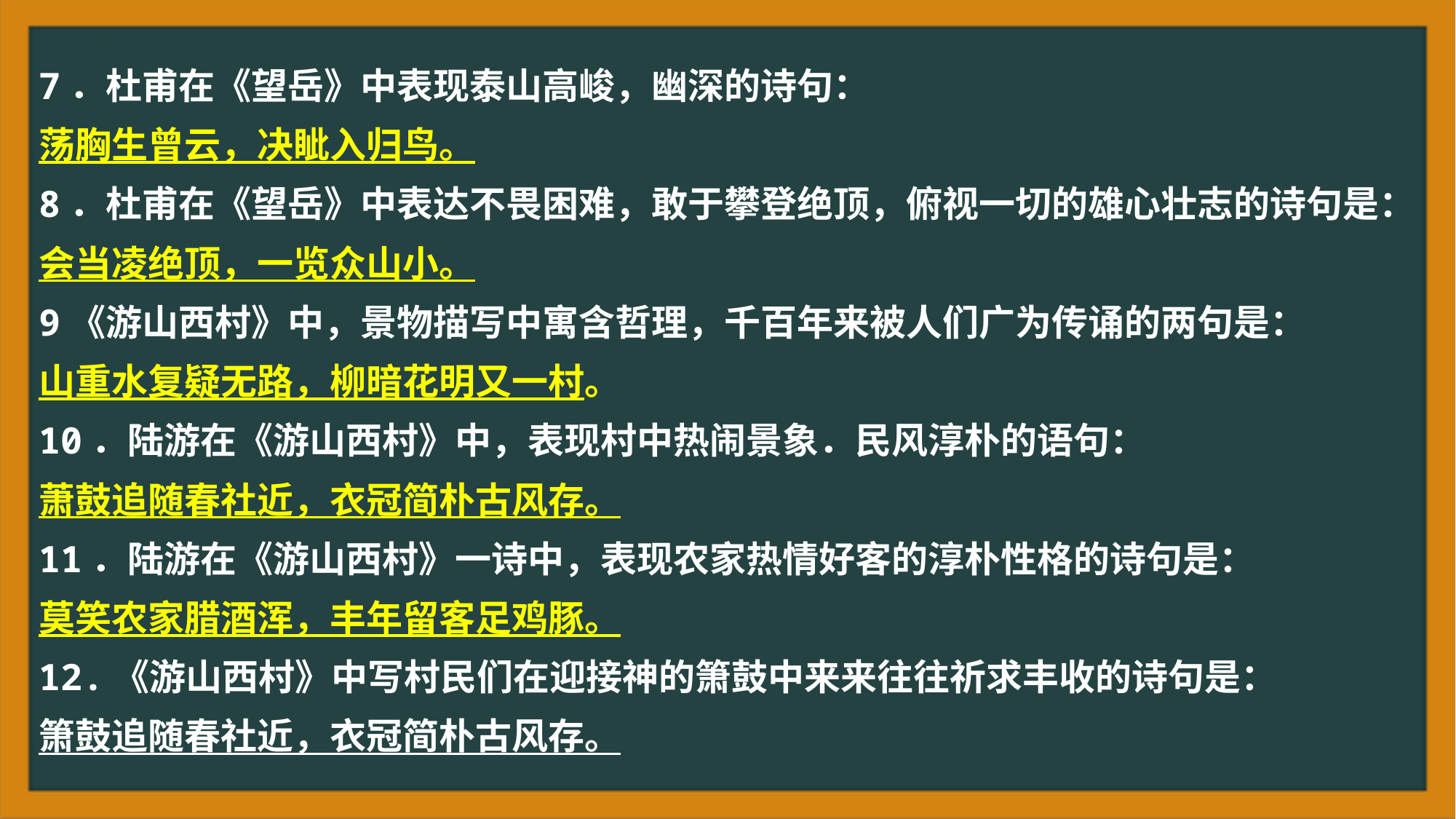

7．杜甫在《望岳》中表现泰山高峻，幽深的诗句：
荡胸生曾云，决眦入归鸟。
8．杜甫在《望岳》中表达不畏困难，敢于攀登绝顶，俯视一切的雄心壮志的诗句是：
会当凌绝顶，一览众山小。
9《游山西村》中，景物描写中寓含哲理，千百年来被人们广为传诵的两句是：
山重水复疑无路，柳暗花明又一村。
10．陆游在《游山西村》中，表现村中热闹景象．民风淳朴的语句：
萧鼓追随春社近，衣冠简朴古风存。
11．陆游在《游山西村》一诗中，表现农家热情好客的淳朴性格的诗句是：
莫笑农家腊酒浑，丰年留客足鸡豚。
12.《游山西村》中写村民们在迎接神的箫鼓中来来往往祈求丰收的诗句是：
箫鼓追随春社近，衣冠简朴古风存。